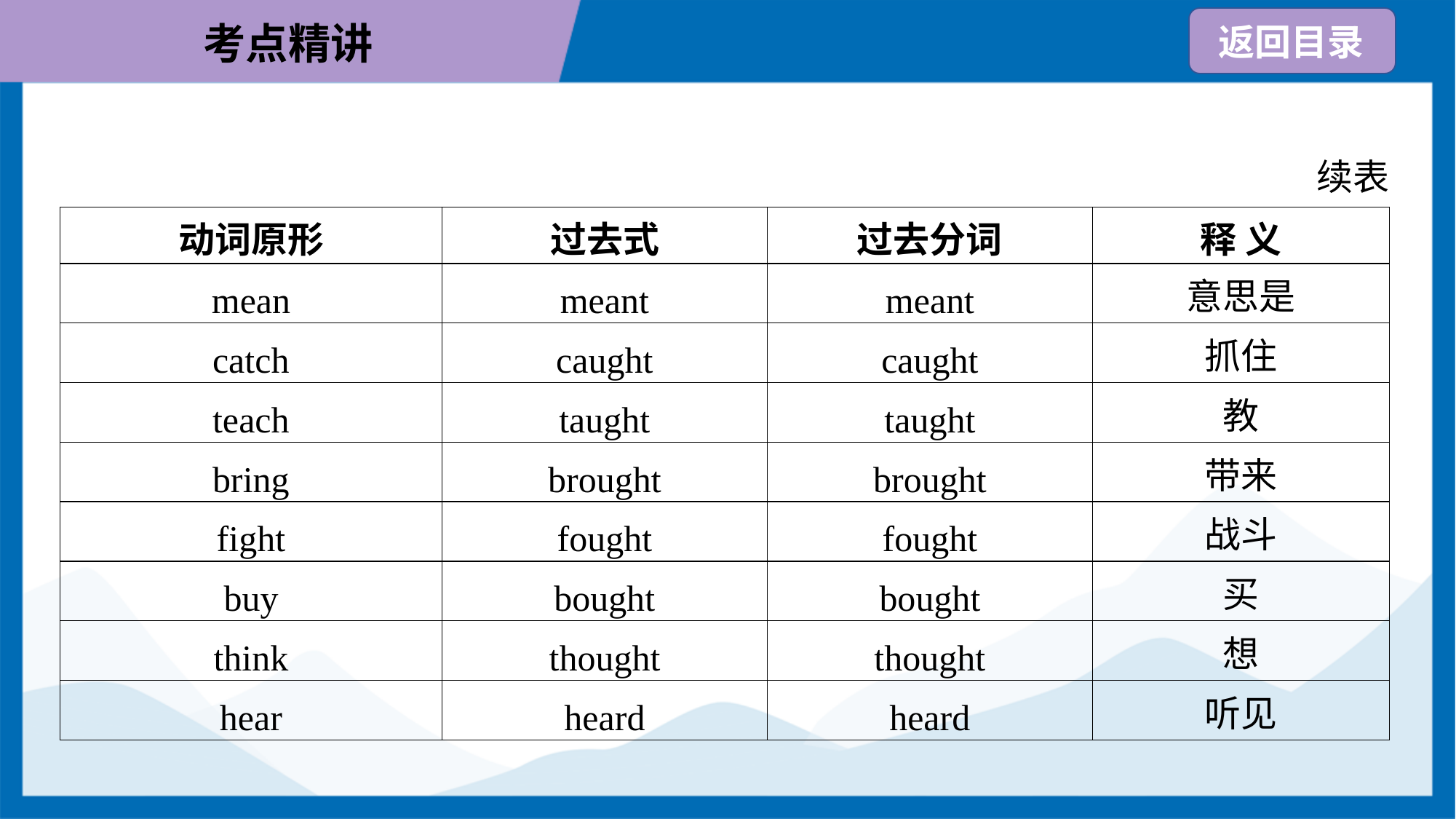

续表
| 动词原形 | 过去式 | 过去分词 | 释 义 |
| --- | --- | --- | --- |
| mean | meant | meant | 意思是 |
| catch | caught | caught | 抓住 |
| teach | taught | taught | 教 |
| bring | brought | brought | 带来 |
| fight | fought | fought | 战斗 |
| buy | bought | bought | 买 |
| think | thought | thought | 想 |
| hear | heard | heard | 听见 |